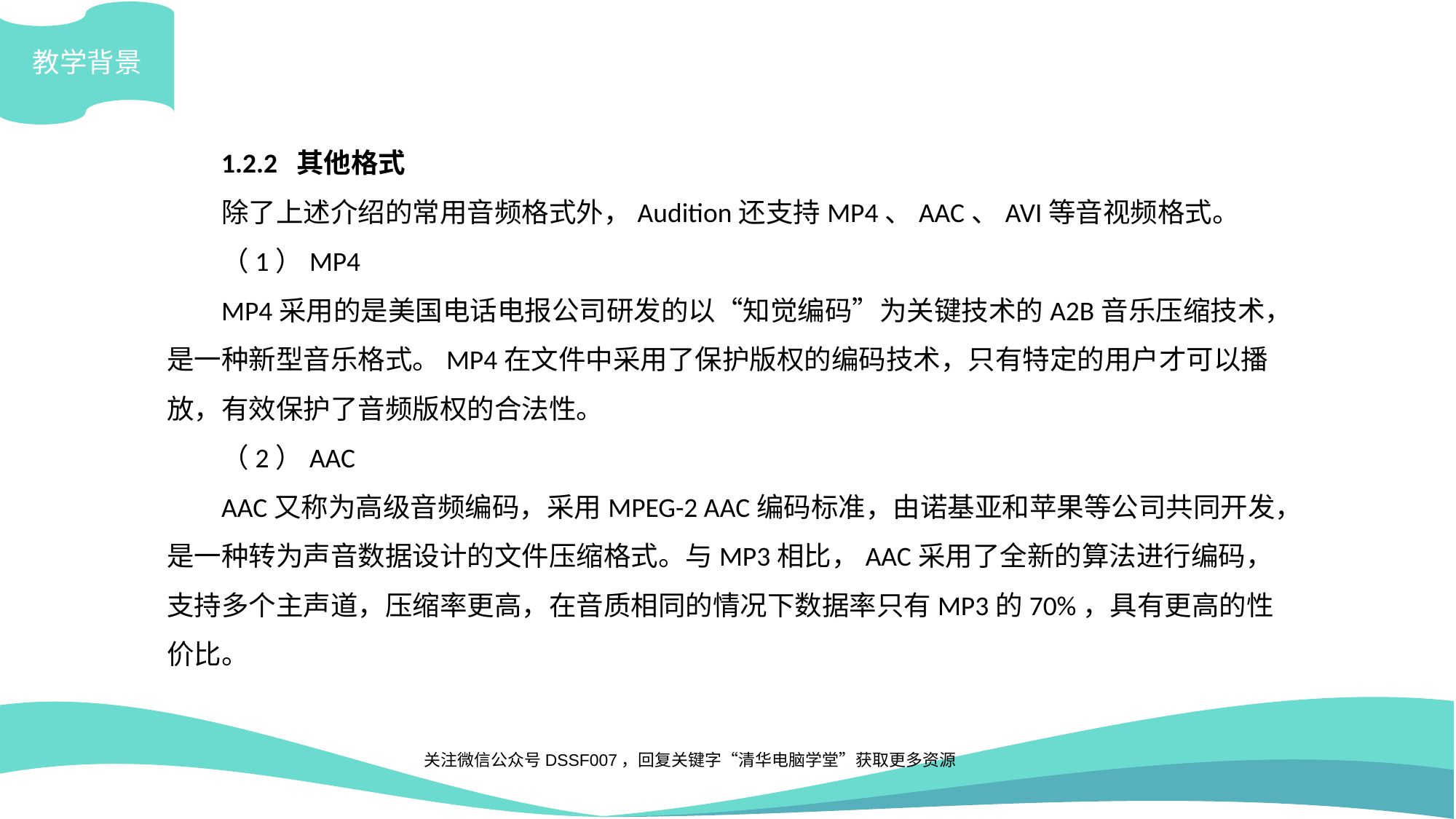

教学背景
1.2.2  其他格式
除了上述介绍的常用音频格式外，Audition还支持MP4、AAC、AVI等音视频格式。
（1）MP4
MP4采用的是美国电话电报公司研发的以“知觉编码”为关键技术的A2B音乐压缩技术，是一种新型音乐格式。MP4在文件中采用了保护版权的编码技术，只有特定的用户才可以播放，有效保护了音频版权的合法性。
（2）AAC
AAC又称为高级音频编码，采用MPEG-2 AAC编码标准，由诺基亚和苹果等公司共同开发，是一种转为声音数据设计的文件压缩格式。与MP3相比，AAC采用了全新的算法进行编码，支持多个主声道，压缩率更高，在音质相同的情况下数据率只有MP3的70%，具有更高的性价比。